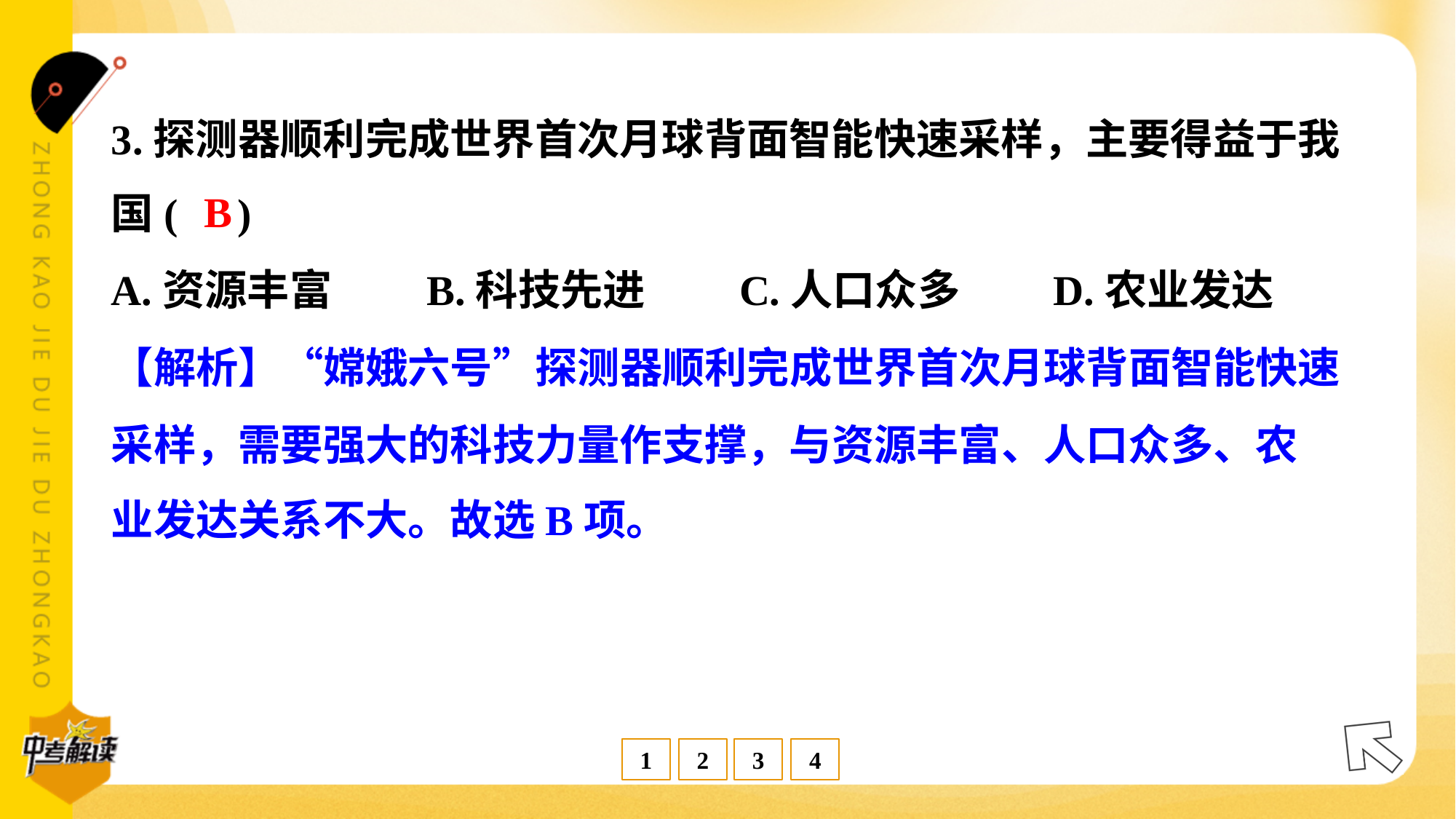

3.探测器顺利完成世界首次月球背面智能快速采样，主要得益于我
国(     )
B
A.资源丰富	B.科技先进	C.人口众多	D.农业发达
【解析】“嫦娥六号”探测器顺利完成世界首次月球背面智能快速
采样，需要强大的科技力量作支撑，与资源丰富、人口众多、农
业发达关系不大。故选B项。